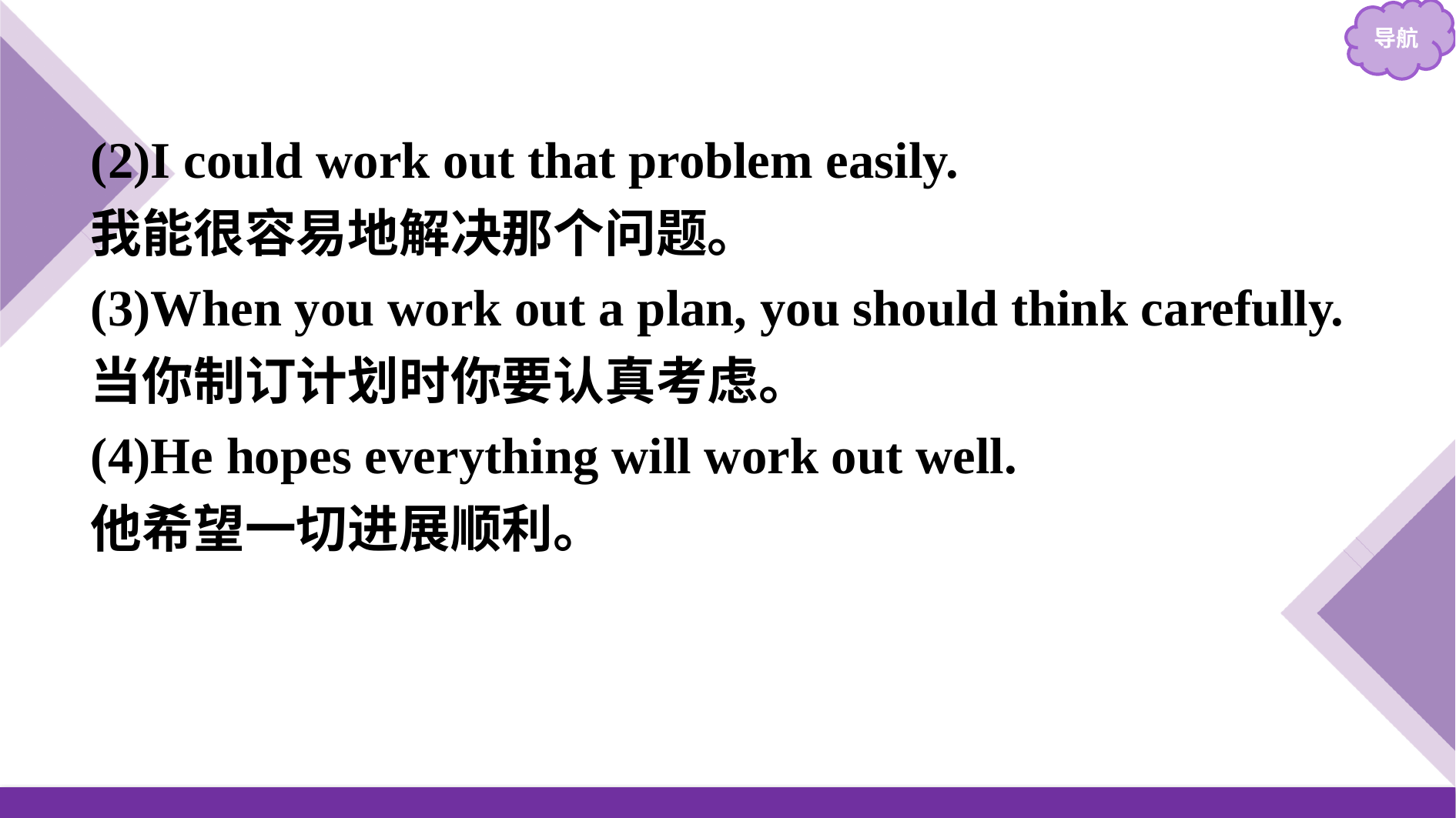

(2)I could work out that problem easily.
我能很容易地解决那个问题。
(3)When you work out a plan, you should think carefully.
当你制订计划时你要认真考虑。
(4)He hopes everything will work out well.
他希望一切进展顺利。